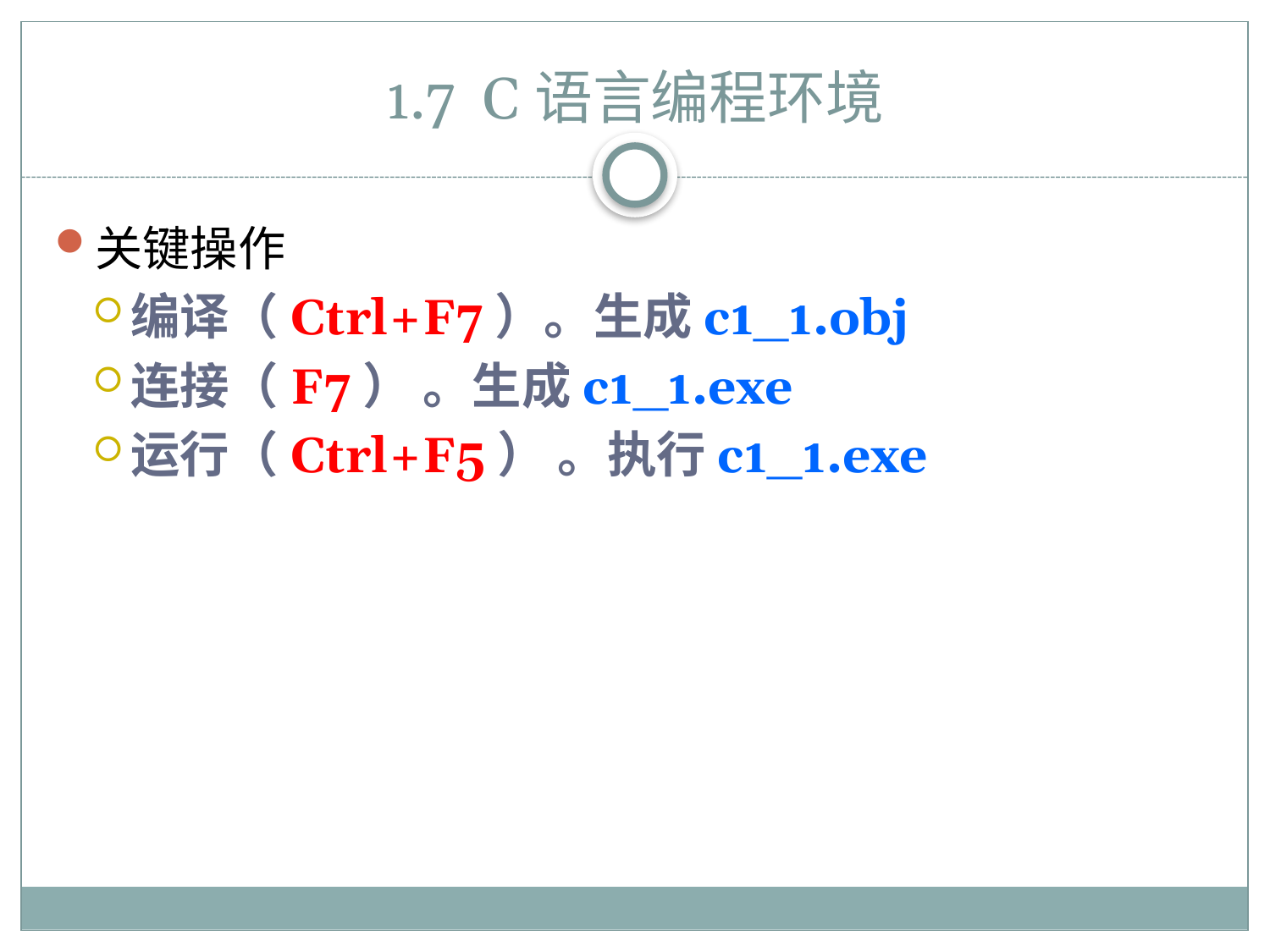

# 1.7  C语言编程环境
关键操作
编译（Ctrl+F7）。生成c1_1.obj
连接（F7） 。生成c1_1.exe
运行（Ctrl+F5） 。执行c1_1.exe